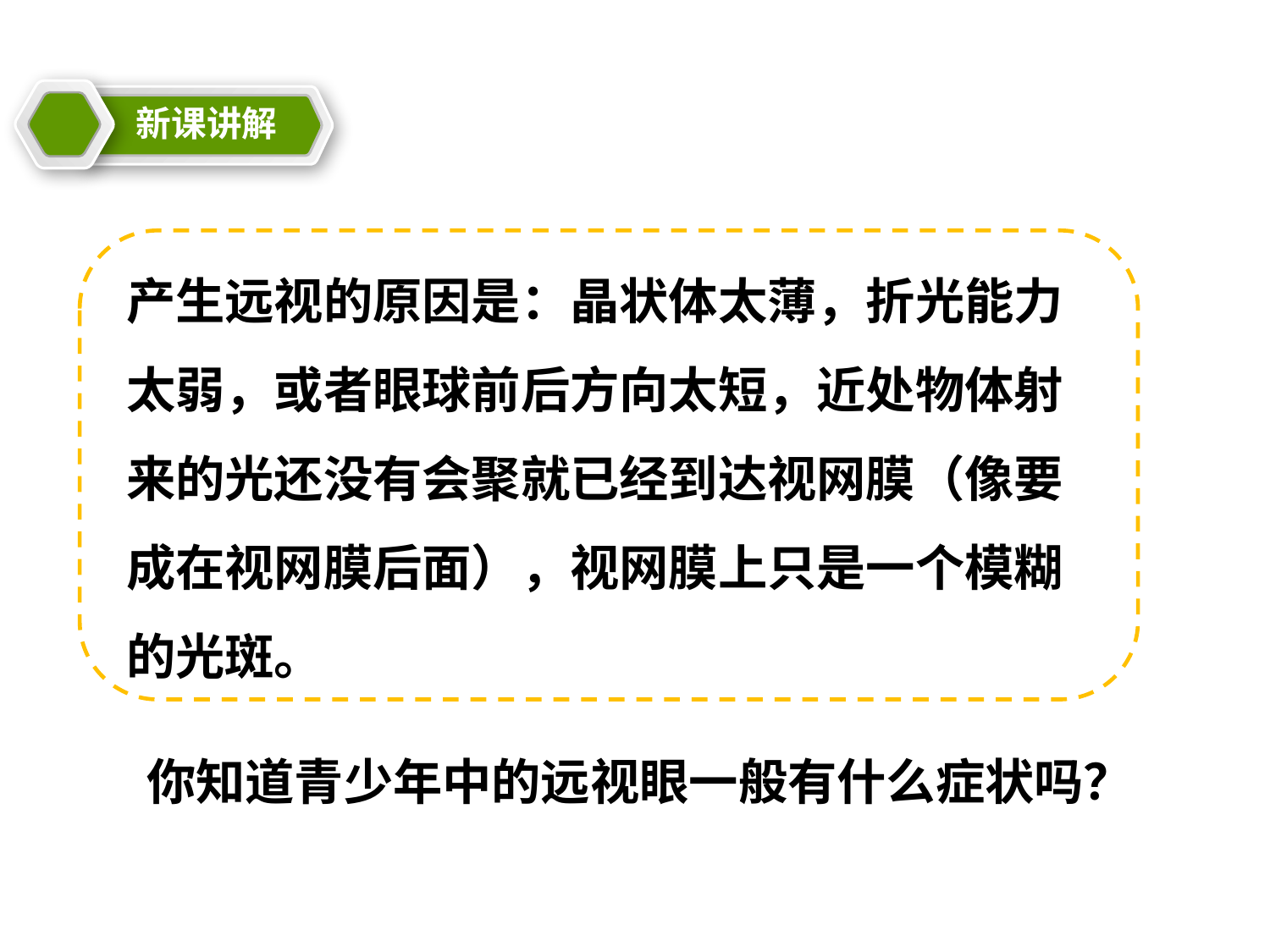

新课讲解
教学目标
21cnjy.com
21cnjy.com
21世纪教育网

产生远视的原因是：晶状体太薄，折光能力太弱，或者眼球前后方向太短，近处物体射来的光还没有会聚就已经到达视网膜（像要成在视网膜后面），视网膜上只是一个模糊的光斑。
你知道青少年中的远视眼一般有什么症状吗？